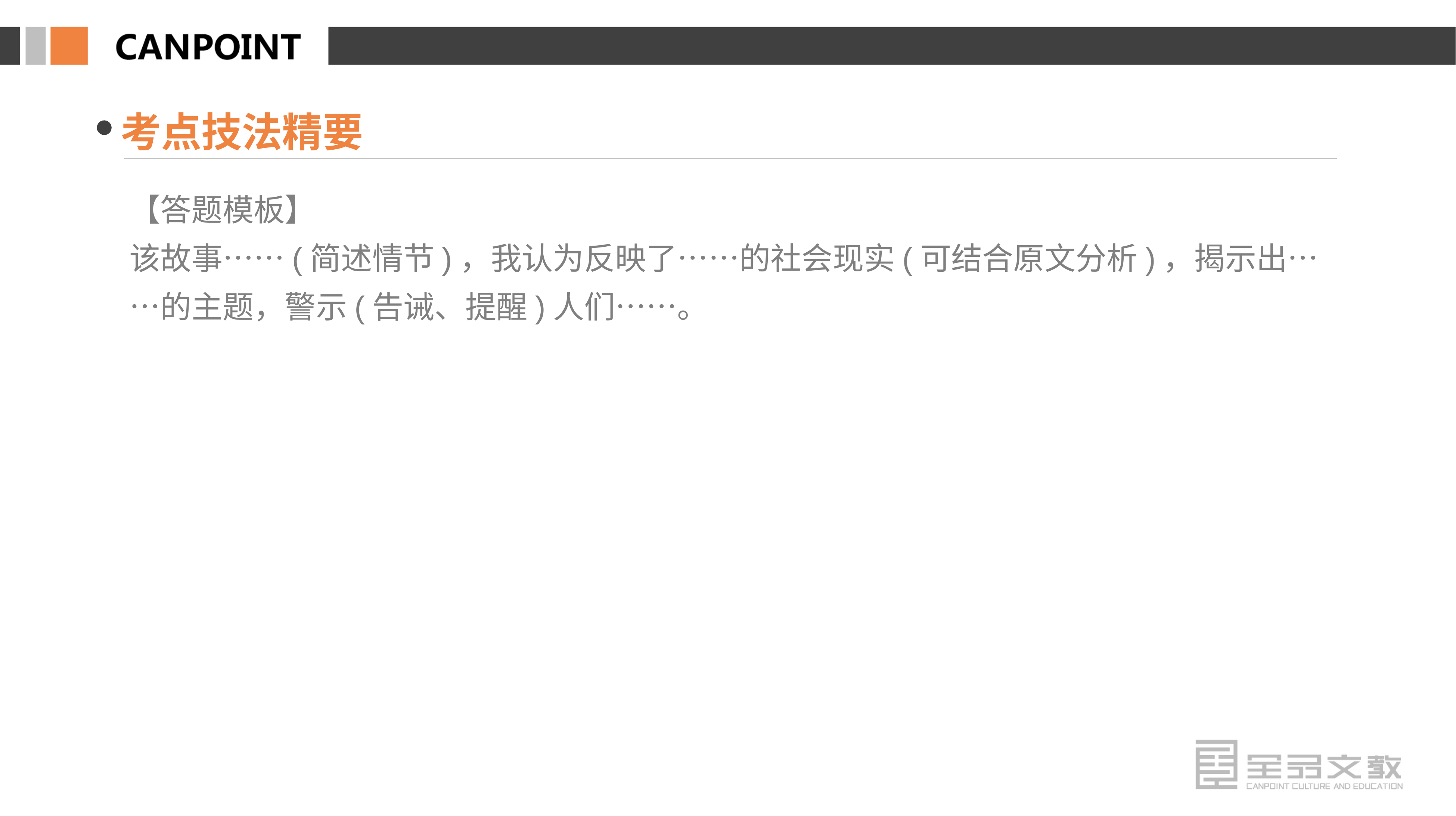

考点技法精要

【答题模板】
该故事……(简述情节)，我认为反映了……的社会现实(可结合原文分析)，揭示出……的主题，警示(告诫、提醒)人们……。